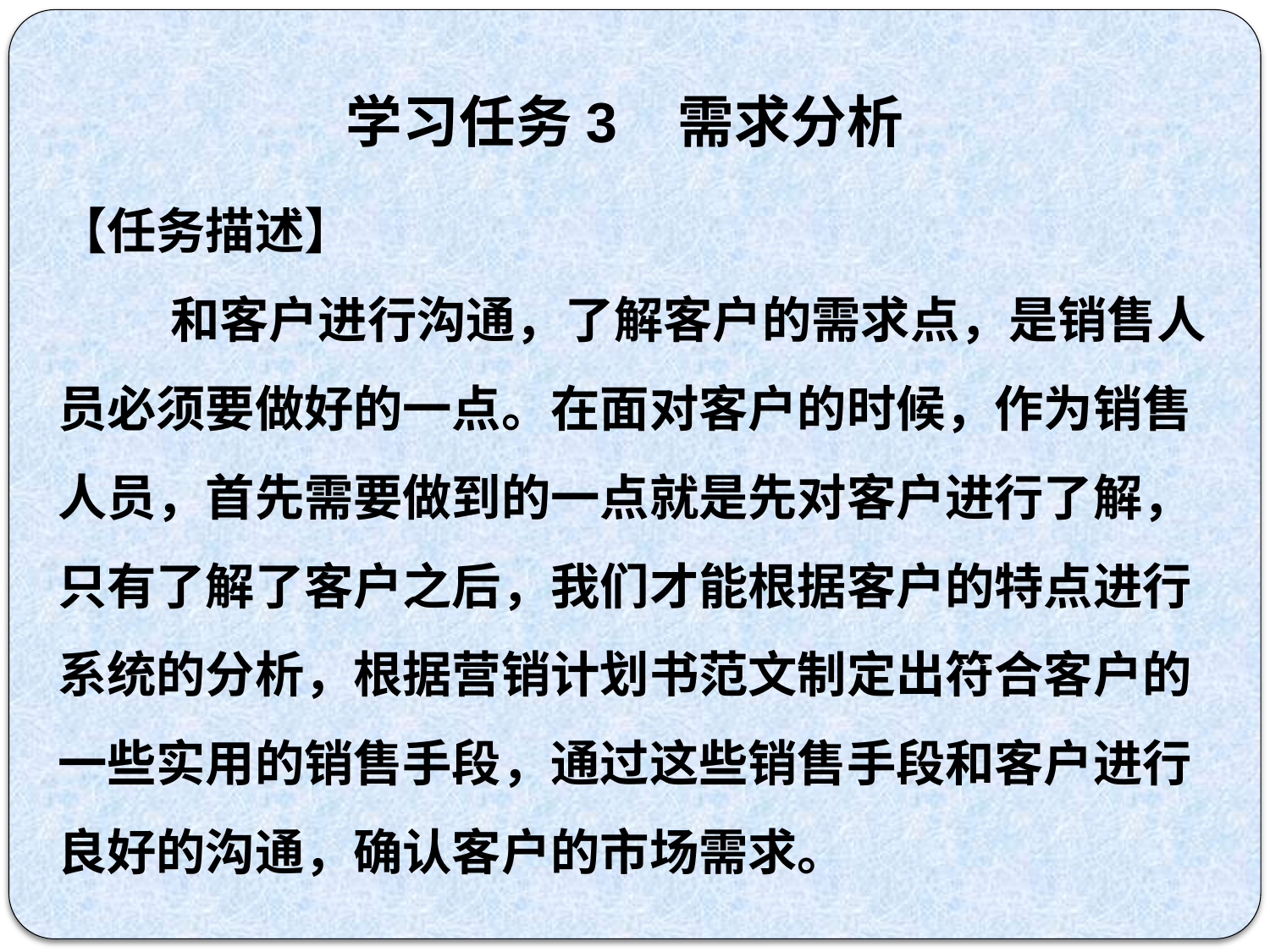

学习任务3   需求分析
【任务描述】
         和客户进行沟通，了解客户的需求点，是销售人员必须要做好的一点。在面对客户的时候，作为销售人员，首先需要做到的一点就是先对客户进行了解，只有了解了客户之后，我们才能根据客户的特点进行系统的分析，根据营销计划书范文制定出符合客户的一些实用的销售手段，通过这些销售手段和客户进行良好的沟通，确认客户的市场需求。